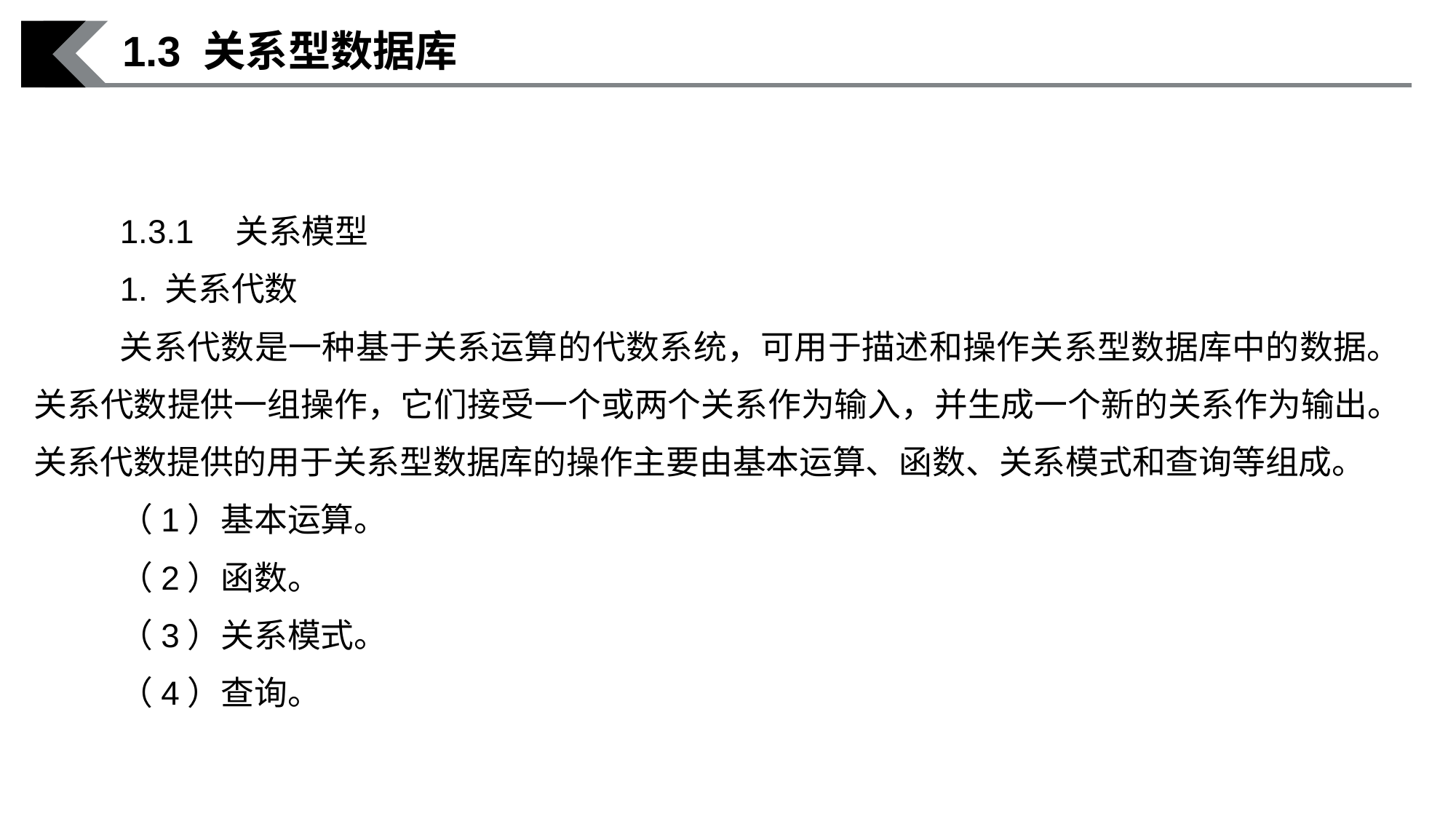

1.3 关系型数据库
1.3.1　关系模型
1. 关系代数
关系代数是一种基于关系运算的代数系统，可用于描述和操作关系型数据库中的数据。关系代数提供一组操作，它们接受一个或两个关系作为输入，并生成一个新的关系作为输出。关系代数提供的用于关系型数据库的操作主要由基本运算、函数、关系模式和查询等组成。
（1）基本运算。
（2）函数。
（3）关系模式。
（4）查询。